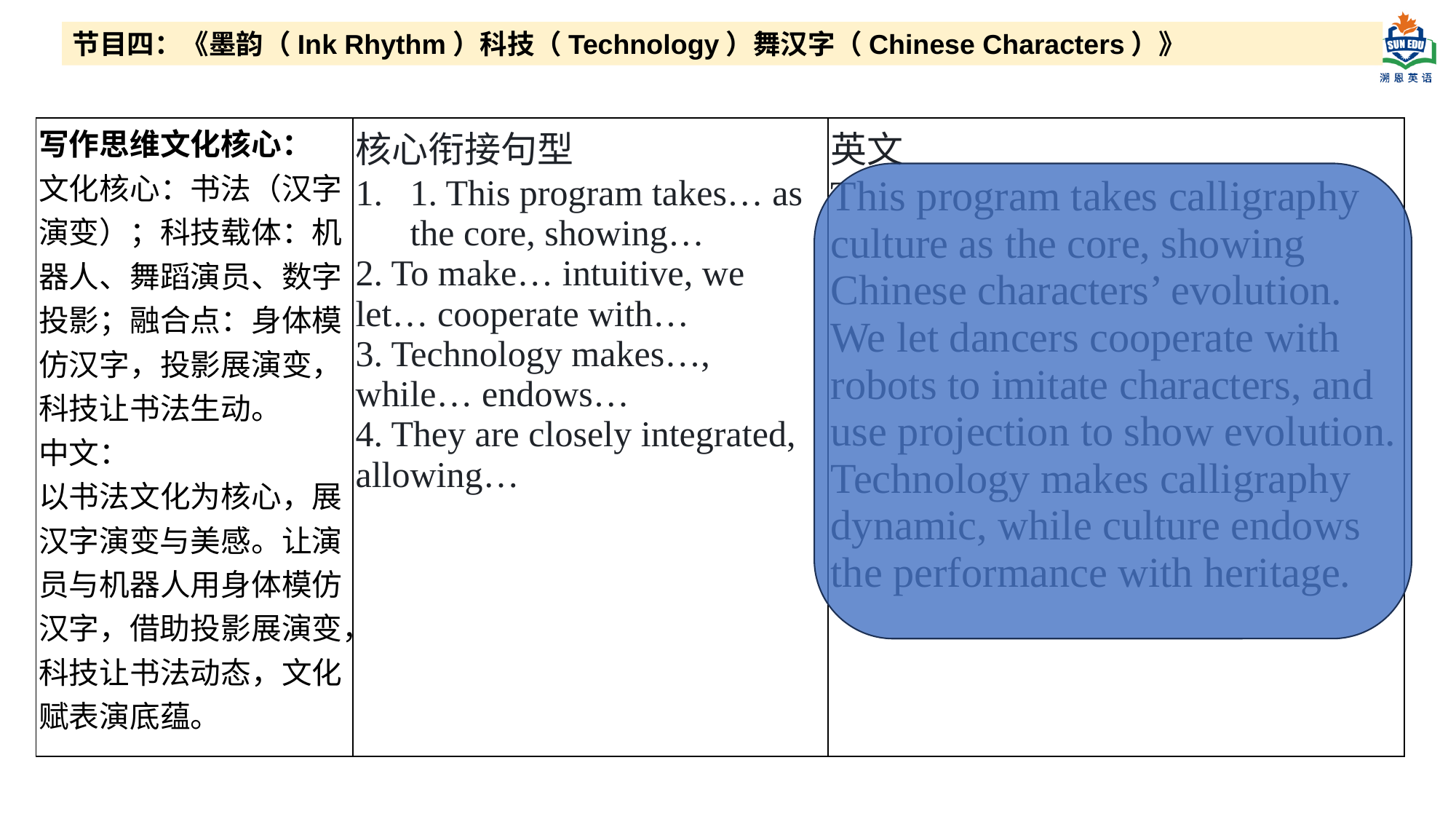

节目四：《墨韵（Ink Rhythm）科技（Technology）舞汉字（Chinese Characters）》
| 写作思维文化核心： 文化核心：书法（汉字演变）；科技载体：机器人、舞蹈演员、数字投影；融合点：身体模仿汉字，投影展演变，科技让书法生动。 中文： 以书法文化为核心，展汉字演变与美感。让演员与机器人用身体模仿汉字，借助投影展演变，科技让书法动态，文化赋表演底蕴。 | 核心衔接句型 1. This program takes… as the core, showing… 2. To make… intuitive, we let… cooperate with… 3. Technology makes…, while… endows… 4. They are closely integrated, allowing… | 英文 This program takes calligraphy culture as the core, showing Chinese characters’ evolution. We let dancers cooperate with robots to imitate characters, and use projection to show evolution. Technology makes calligraphy dynamic, while culture endows the performance with heritage. |
| --- | --- | --- |